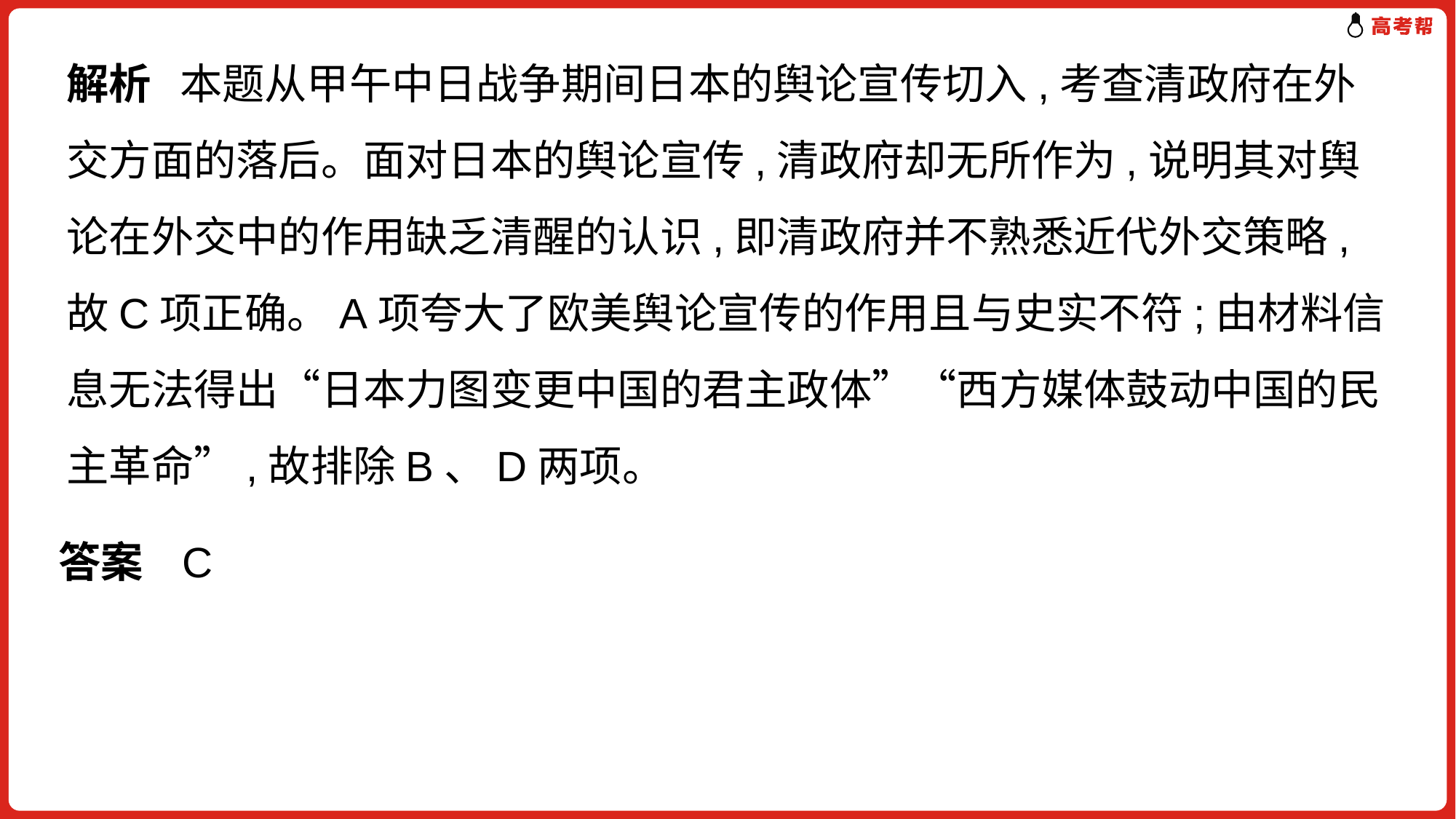

解析   本题从甲午中日战争期间日本的舆论宣传切入,考查清政府在外交方面的落后。面对日本的舆论宣传,清政府却无所作为,说明其对舆论在外交中的作用缺乏清醒的认识,即清政府并不熟悉近代外交策略,故C项正确。A项夸大了欧美舆论宣传的作用且与史实不符;由材料信息无法得出“日本力图变更中国的君主政体”“西方媒体鼓动中国的民主革命”,故排除B、D两项。
答案   C